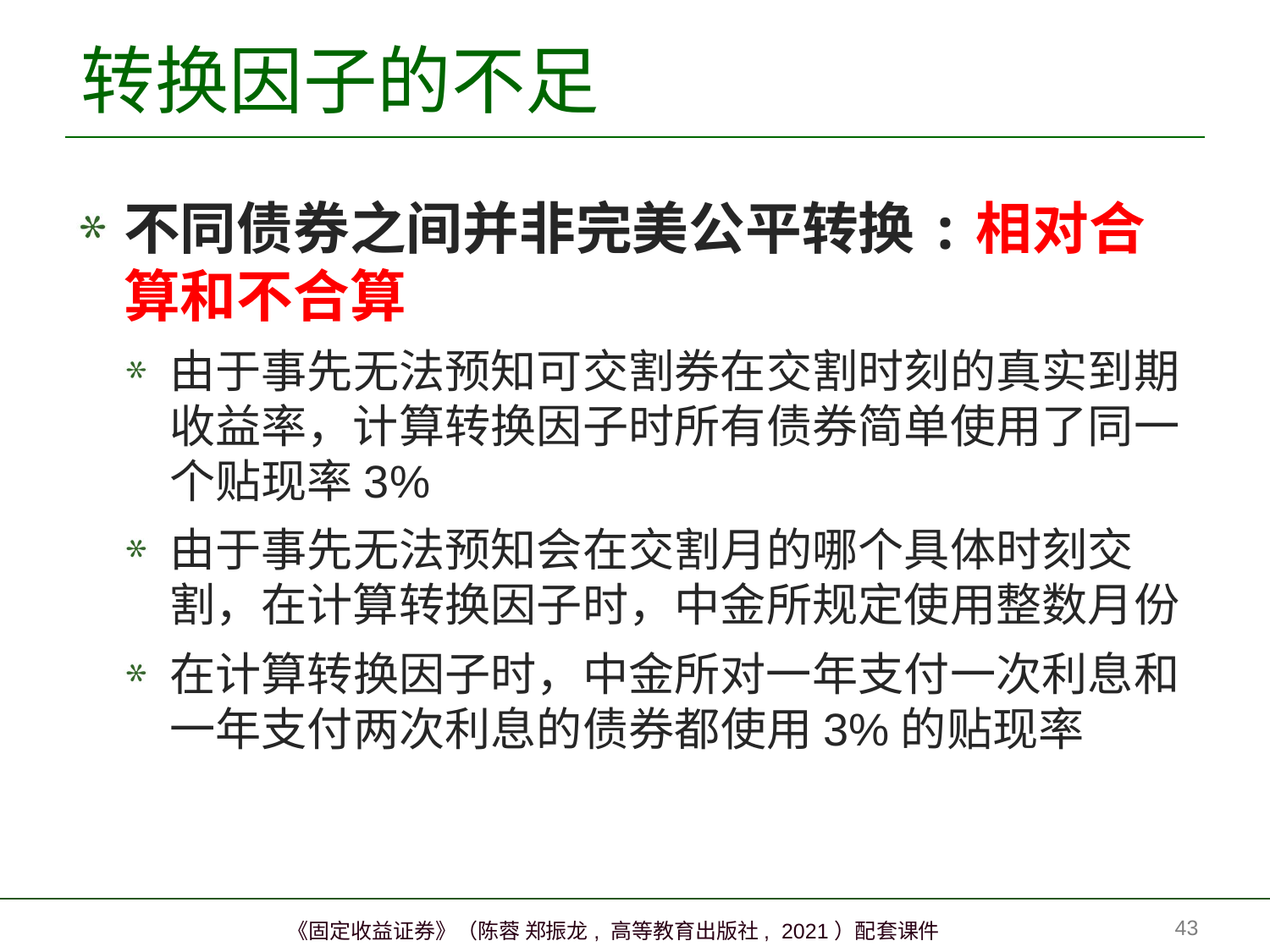

# 转换因子的不足
不同债券之间并非完美公平转换:相对合算和不合算
由于事先无法预知可交割券在交割时刻的真实到期收益率，计算转换因子时所有债券简单使用了同一个贴现率3%
由于事先无法预知会在交割月的哪个具体时刻交割，在计算转换因子时，中金所规定使用整数月份
在计算转换因子时，中金所对一年支付一次利息和一年支付两次利息的债券都使用3%的贴现率
43